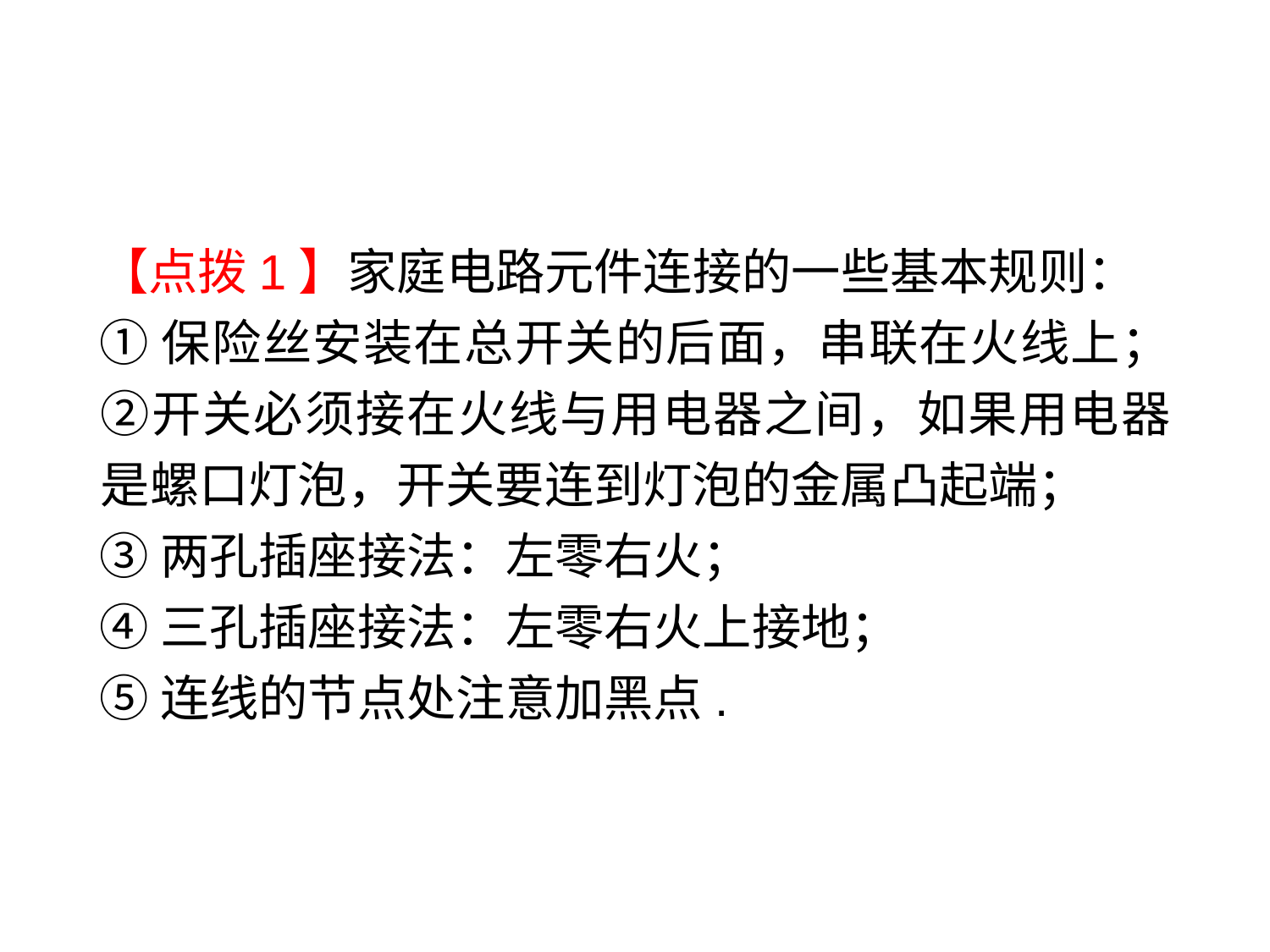

【点拨1】家庭电路元件连接的一些基本规则：
①保险丝安装在总开关的后面，串联在火线上；②开关必须接在火线与用电器之间，如果用电器是螺口灯泡，开关要连到灯泡的金属凸起端；
③两孔插座接法：左零右火；
④三孔插座接法：左零右火上接地；
⑤连线的节点处注意加黑点.